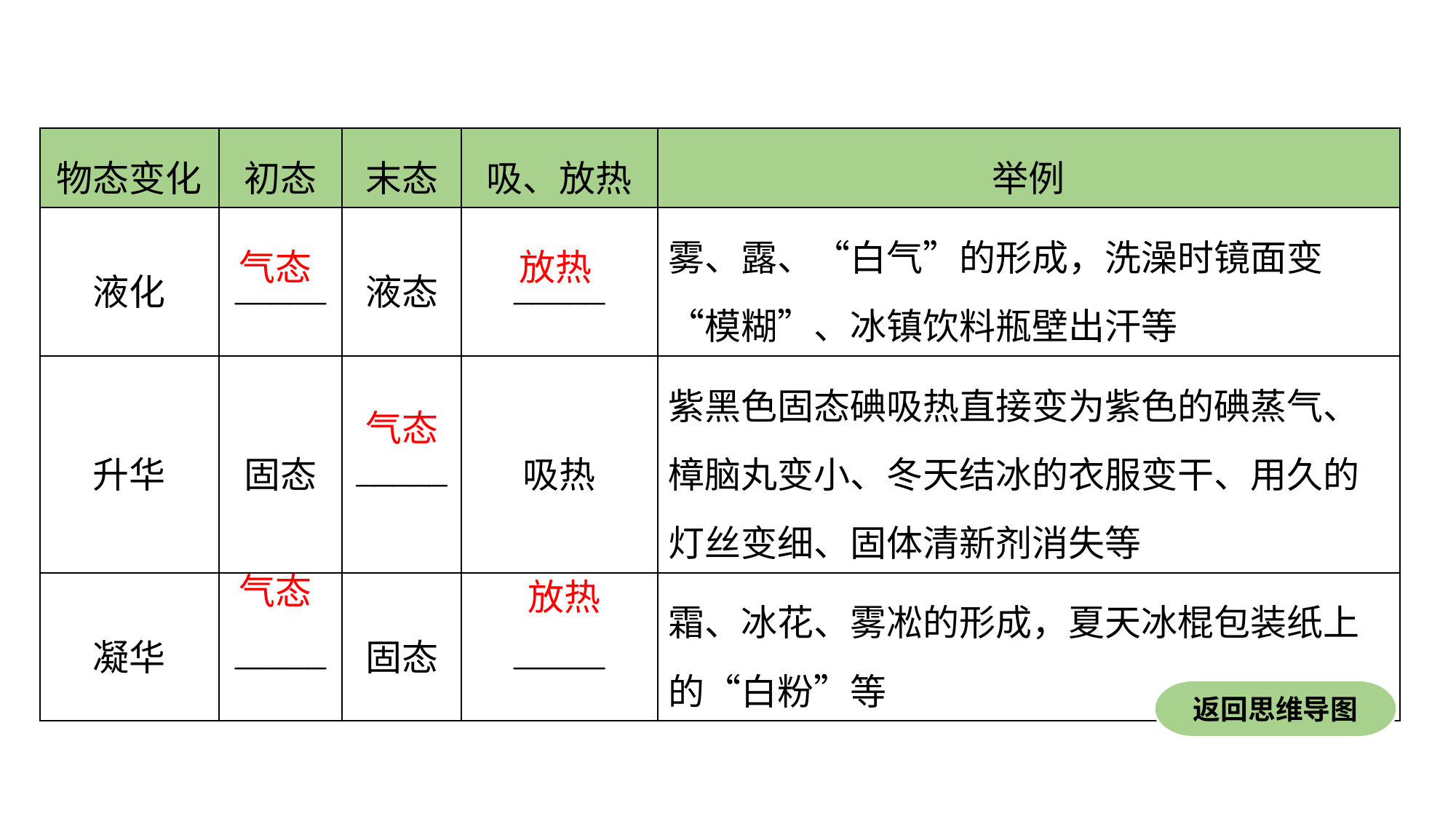

| 物态变化 | 初态 | 末态 | 吸、放热 | 举例 |
| --- | --- | --- | --- | --- |
| 液化 | \_\_\_\_\_ | 液态 | \_\_\_\_\_ | 雾、露、“白气”的形成，洗澡时镜面变“模糊”、冰镇饮料瓶壁出汗等 |
| 升华 | 固态 | \_\_\_\_\_ | 吸热 | 紫黑色固态碘吸热直接变为紫色的碘蒸气、樟脑丸变小、冬天结冰的衣服变干、用久的灯丝变细、固体清新剂消失等 |
| 凝华 | \_\_\_\_\_ | 固态 | \_\_\_\_\_ | 霜、冰花、雾凇的形成，夏天冰棍包装纸上的“白粉”等 |
气态
放热
气态
气态
放热
返回思维导图